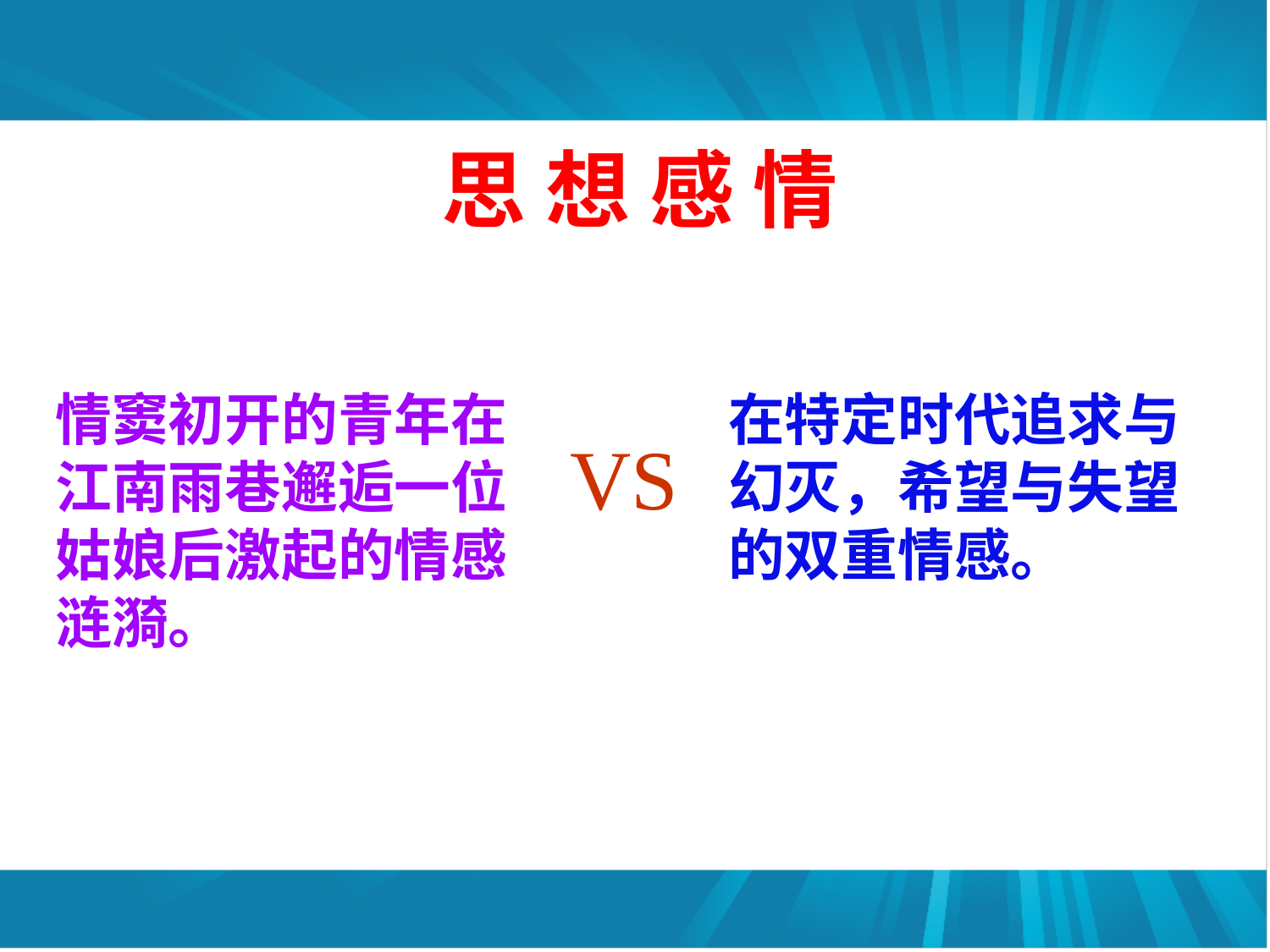

思 想 感 情

情窦初开的青年在江南雨巷邂逅一位姑娘后激起的情感涟漪。
在特定时代追求与幻灭，希望与失望的双重情感。
VS